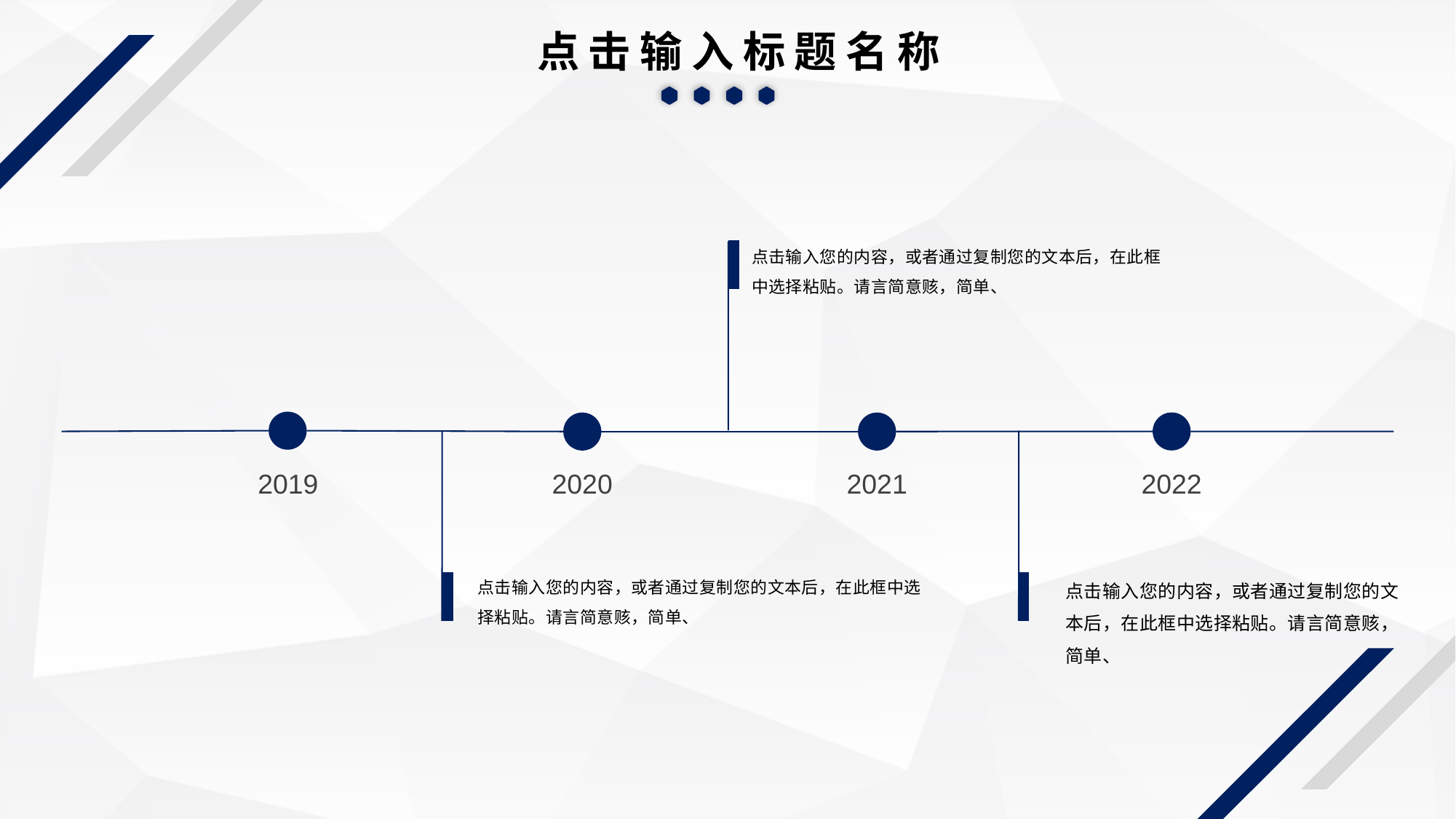

点击输入标题名称

点击输入您的内容，或者通过复制您的文本后，在此框中选择粘贴。请言简意赅，简单、

2019

2021
2022
点击输入您的内容，或者通过复制您的文本后，在此框中选择粘贴。请言简意赅，简单、

2020
点击输入您的内容，或者通过复制您的文本后，在此框中选择粘贴。请言简意赅，简单、